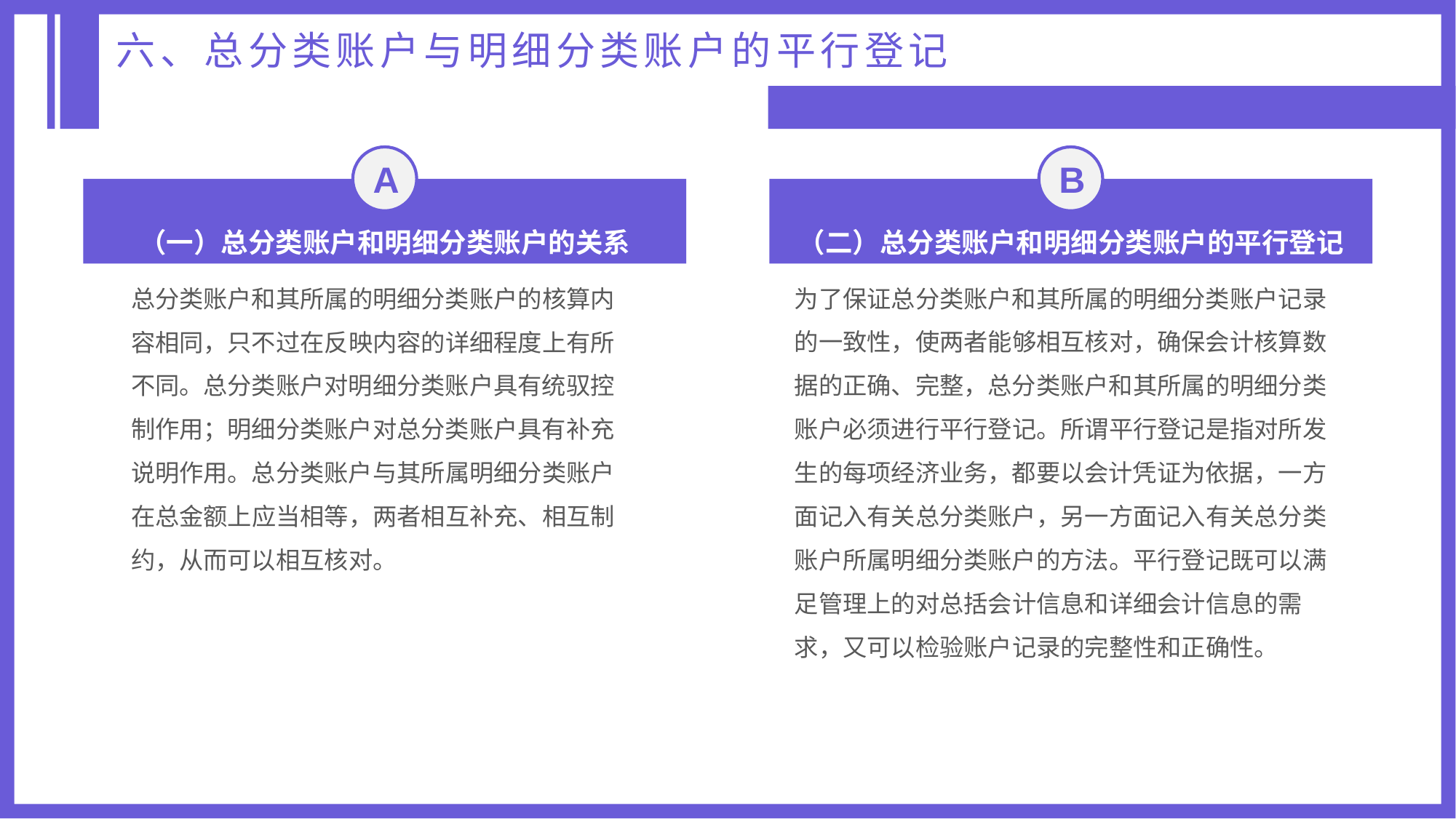

六、总分类账户与明细分类账户的平行登记
A
B
（一）总分类账户和明细分类账户的关系
（二）总分类账户和明细分类账户的平行登记
总分类账户和其所属的明细分类账户的核算内容相同，只不过在反映内容的详细程度上有所不同。总分类账户对明细分类账户具有统驭控制作用；明细分类账户对总分类账户具有补充说明作用。总分类账户与其所属明细分类账户在总金额上应当相等，两者相互补充、相互制约，从而可以相互核对。
为了保证总分类账户和其所属的明细分类账户记录的一致性，使两者能够相互核对，确保会计核算数据的正确、完整，总分类账户和其所属的明细分类账户必须进行平行登记。所谓平行登记是指对所发生的每项经济业务，都要以会计凭证为依据，一方面记入有关总分类账户，另一方面记入有关总分类账户所属明细分类账户的方法。平行登记既可以满足管理上的对总括会计信息和详细会计信息的需求，又可以检验账户记录的完整性和正确性。